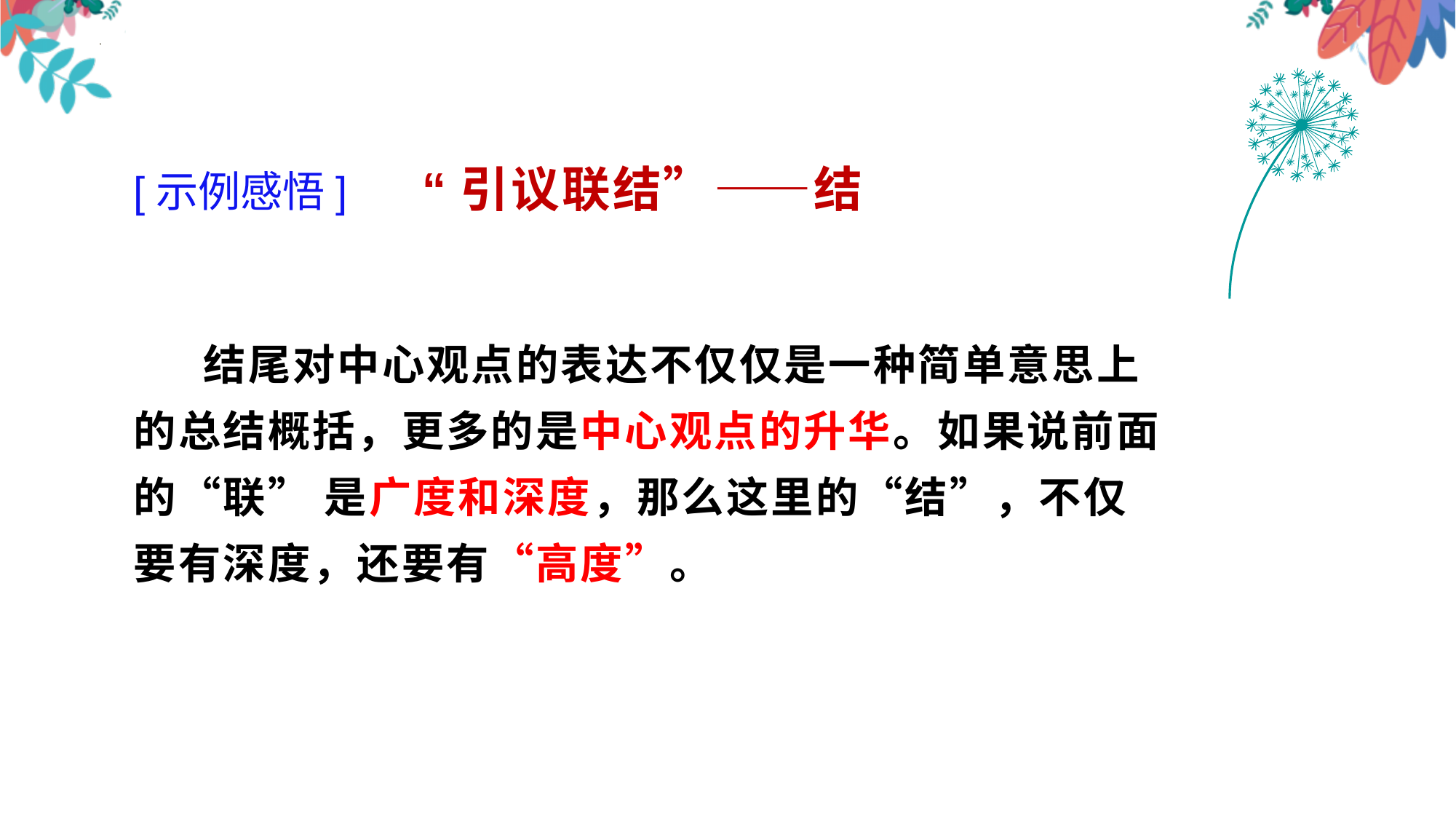

[示例感悟]      “引议联结”——结

     结尾对中心观点的表达不仅仅是一种简单意思上的总结概括，更多的是中心观点的升华。如果说前面的“联” 是广度和深度，那么这里的“结”，不仅要有深度，还要有“高度”。